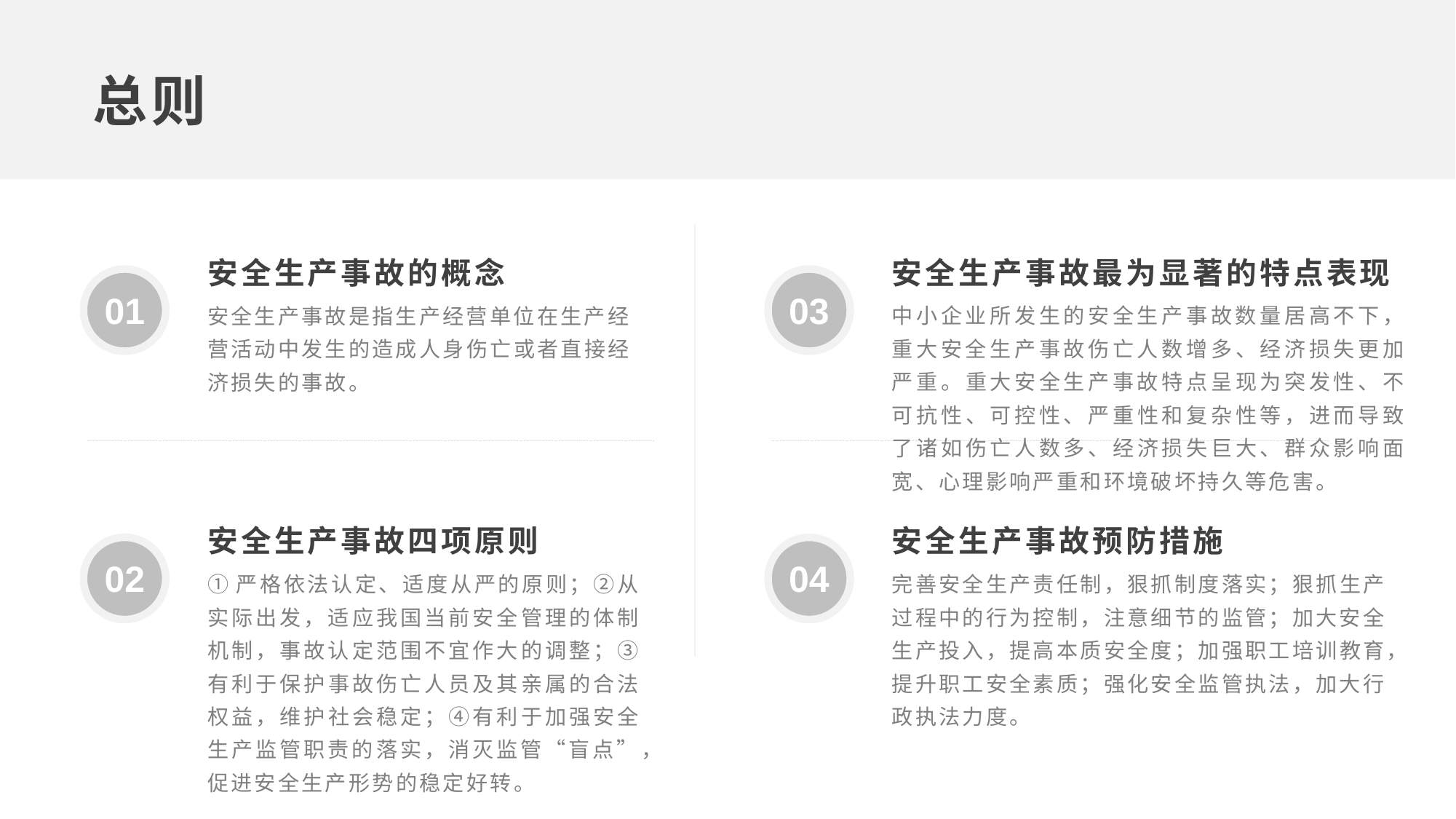

总则

安全生产事故最为显著的特点表现
安全生产事故的概念

01
03
安全生产事故是指生产经营单位在生产经营活动中发生的造成人身伤亡或者直接经济损失的事故。
中小企业所发生的安全生产事故数量居高不下，重大安全生产事故伤亡人数增多、经济损失更加严重。重大安全生产事故特点呈现为突发性、不可抗性、可控性、严重性和复杂性等，进而导致了诸如伤亡人数多、经济损失巨大、群众影响面宽、心理影响严重和环境破坏持久等危害。

安全生产事故四项原则
安全生产事故预防措施

02
04
①严格依法认定、适度从严的原则；②从实际出发，适应我国当前安全管理的体制机制，事故认定范围不宜作大的调整；③有利于保护事故伤亡人员及其亲属的合法权益，维护社会稳定；④有利于加强安全生产监管职责的落实，消灭监管“盲点”，促进安全生产形势的稳定好转。
完善安全生产责任制，狠抓制度落实；狠抓生产过程中的行为控制，注意细节的监管；加大安全生产投入，提高本质安全度；加强职工培训教育，提升职工安全素质；强化安全监管执法，加大行政执法力度。